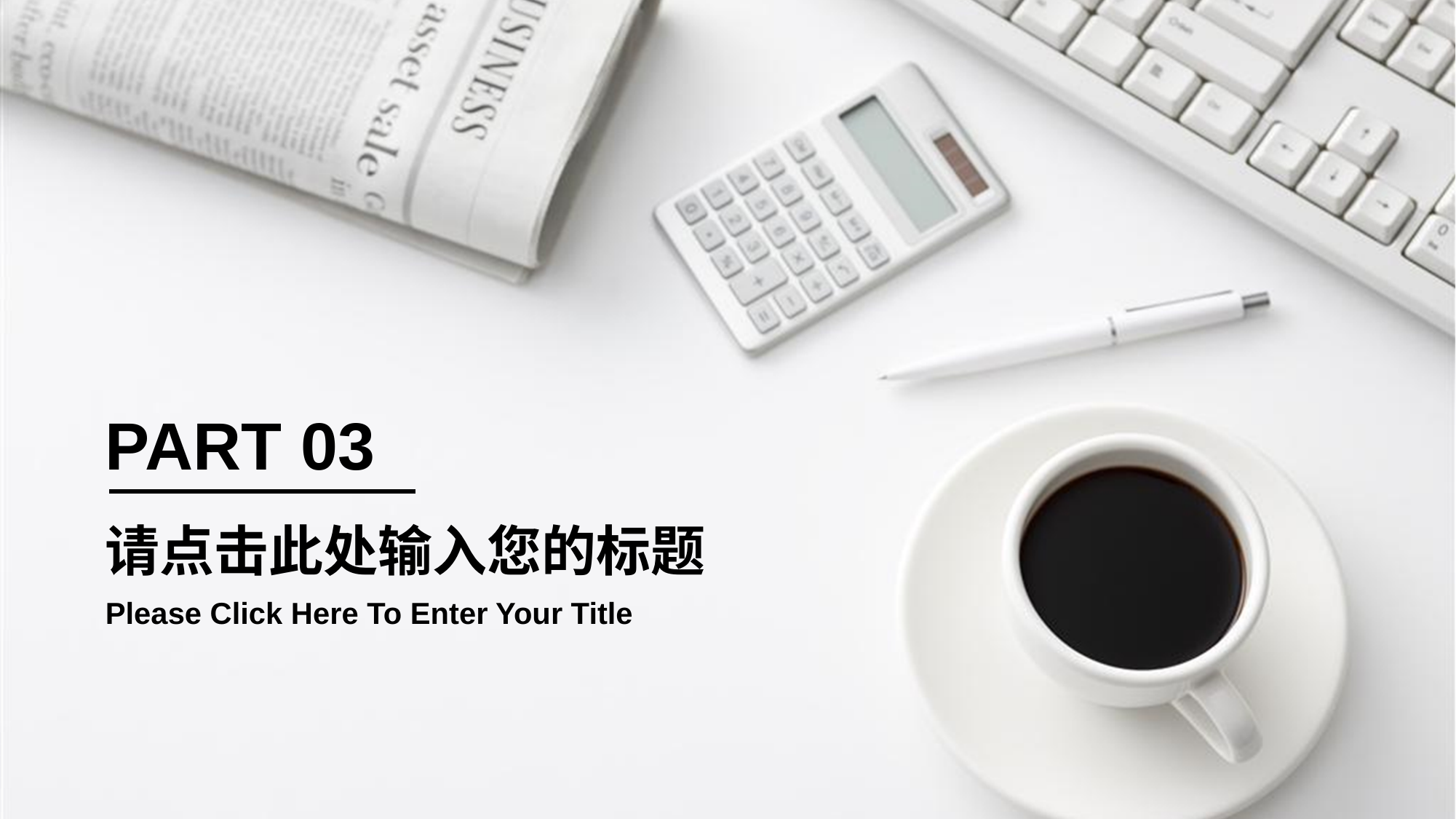

PART 03
请点击此处输入您的标题
Please Click Here To Enter Your Title